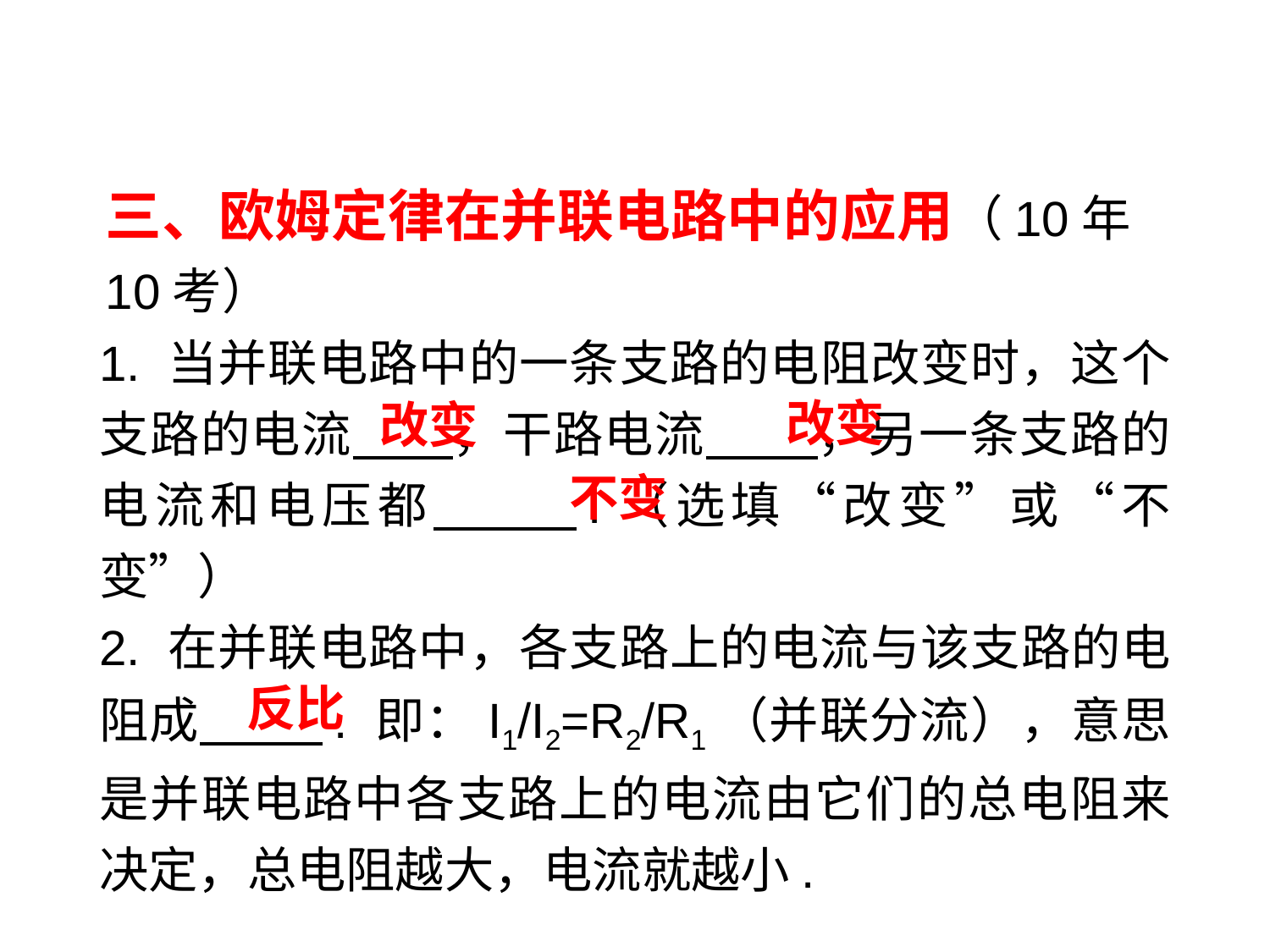

三、欧姆定律在并联电路中的应用（10年10考）
1. 当并联电路中的一条支路的电阻改变时，这个支路的电流　    ，干路电流　     ，另一条支路的电流和电压都　     .（选填“改变”或“不变”）
2. 在并联电路中，各支路上的电流与该支路的电阻成　      . 即：I1/I2=R2/R1（并联分流），意思是并联电路中各支路上的电流由它们的总电阻来决定，总电阻越大，电流就越小.
改变
改变
不变
反比